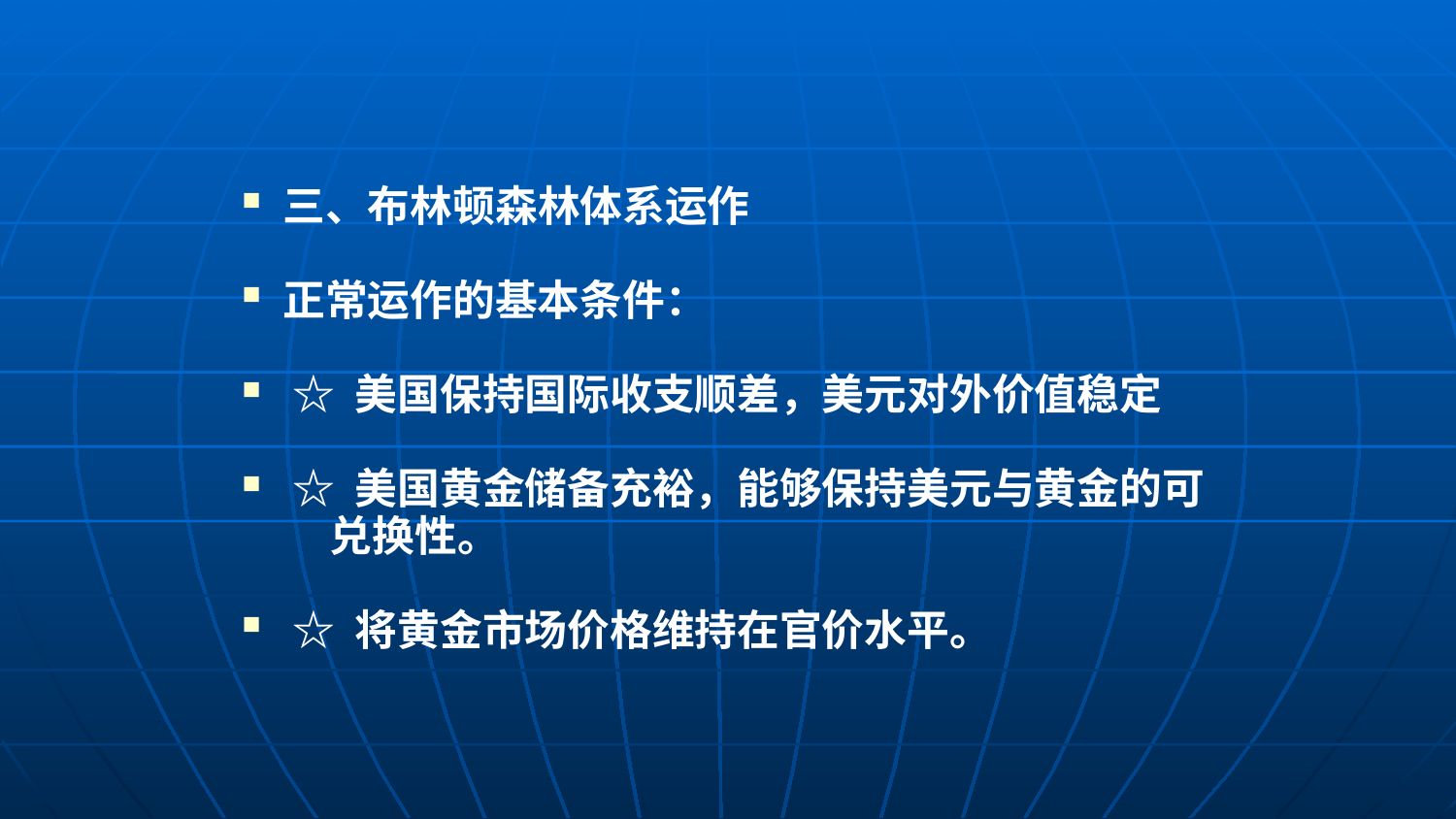

#
三、布林顿森林体系运作

正常运作的基本条件：

 ☆ 美国保持国际收支顺差，美元对外价值稳定

 ☆ 美国黄金储备充裕，能够保持美元与黄金的可
        兑换性。

 ☆ 将黄金市场价格维持在官价水平。